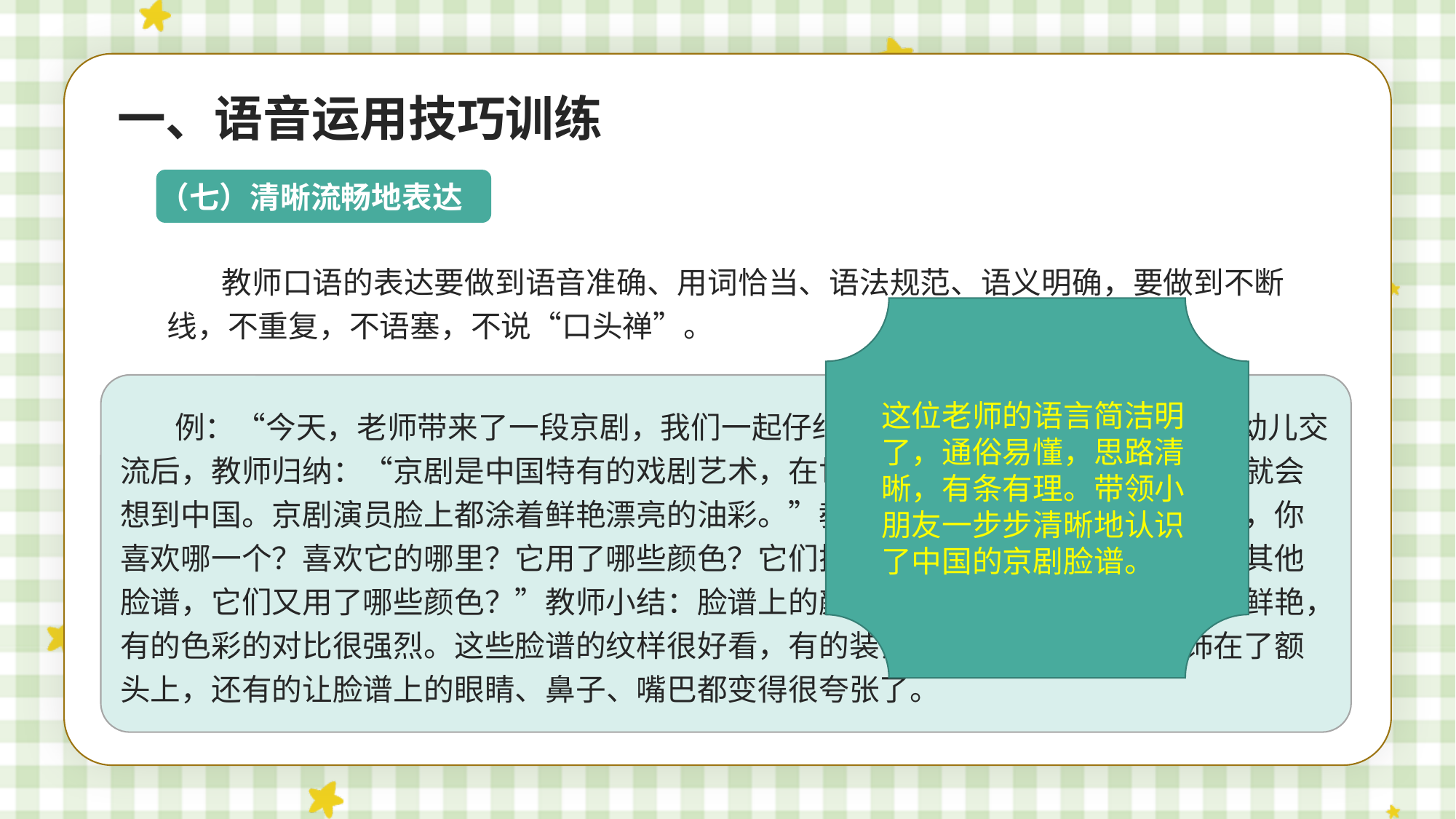

一、语音运用技巧训练
（七）清晰流畅地表达
教师口语的表达要做到语音准确、用词恰当、语法规范、语义明确，要做到不断线，不重复，不语塞，不说“口头禅”。
这位老师的语言简洁明了，通俗易懂，思路清晰，有条有理。带领小朋友一步步清晰地认识了中国的京剧脸谱。
例：“今天，老师带来了一段京剧，我们一起仔细听听这段京剧中唱了什么。”幼儿交流后，教师归纳：“京剧是中国特有的戏剧艺术，在世界上很有影响，人们提到京剧就会想到中国。京剧演员脸上都涂着鲜艳漂亮的油彩。”教师提问：“我这儿有许多脸谱，你喜欢哪一个？喜欢它的哪里？它用了哪些颜色？它们搭配在一起怎么样？我们再看看其他脸谱，它们又用了哪些颜色？”教师小结：脸谱上的颜色看上去都比较夸张，有的很鲜艳，有的色彩的对比很强烈。这些脸谱的纹样很好看，有的装饰在了下巴上，有的装饰在了额头上，还有的让脸谱上的眼睛、鼻子、嘴巴都变得很夸张了。